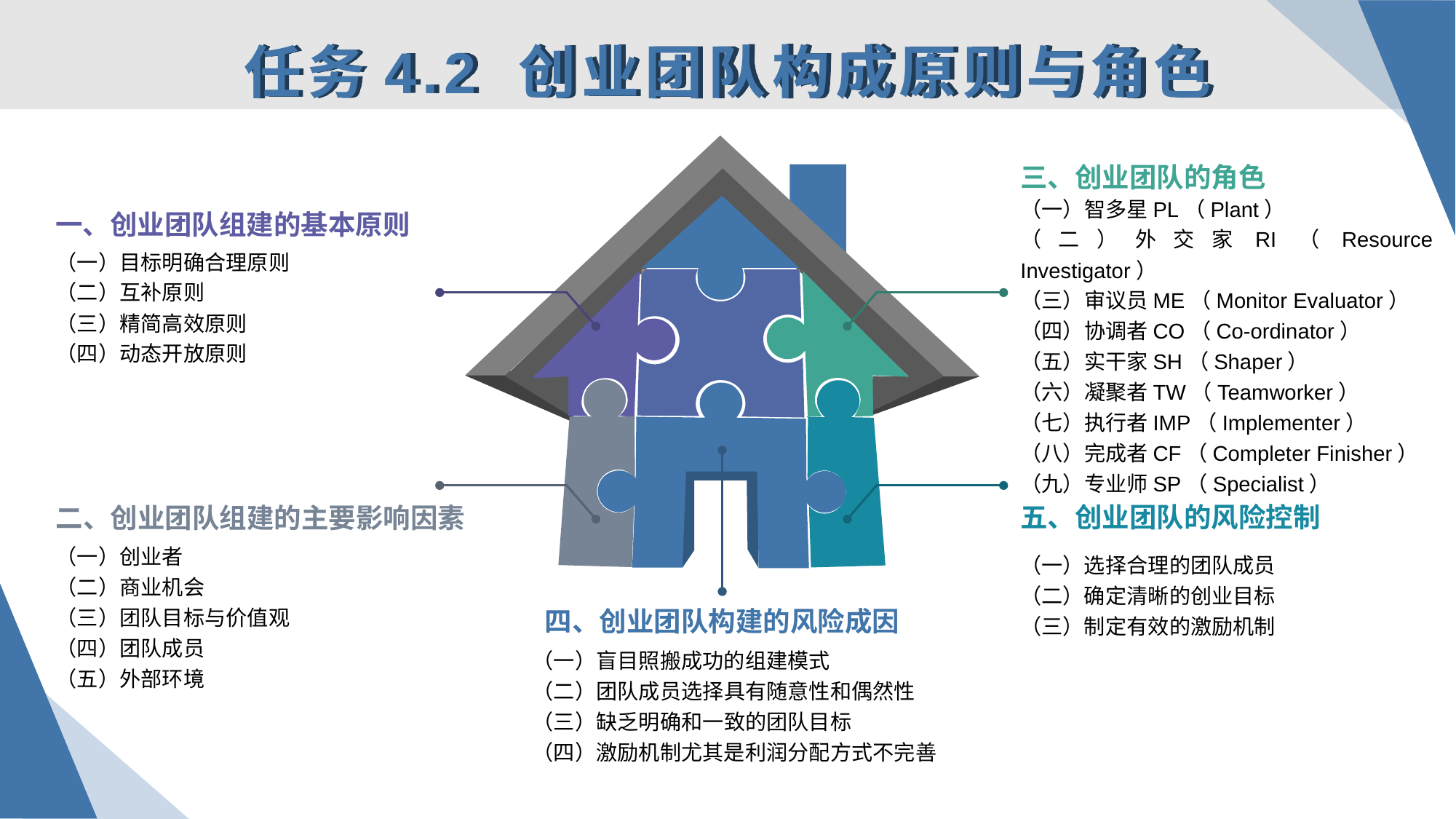

任务4.2 创业团队构成原则与角色

三、创业团队的角色

（一）智多星PL（Plant）
（二）外交家RI（Resource Investigator）
（三）审议员ME（Monitor Evaluator）
（四）协调者CO（Co-ordinator）
（五）实干家SH（Shaper）
（六）凝聚者TW（Teamworker）
（七）执行者IMP（Implementer）
（八）完成者CF（Completer Finisher）
（九）专业师SP（Specialist）

一、创业团队组建的基本原则
（一）目标明确合理原则
（二）互补原则
（三）精简高效原则
（四）动态开放原则

二、创业团队组建的主要影响因素
五、创业团队的风险控制
（一）创业者
（二）商业机会
（三）团队目标与价值观
（四）团队成员
（五）外部环境
（一）选择合理的团队成员
（二）确定清晰的创业目标
（三）制定有效的激励机制
四、创业团队构建的风险成因
（一）盲目照搬成功的组建模式
（二）团队成员选择具有随意性和偶然性
（三）缺乏明确和一致的团队目标
（四）激励机制尤其是利润分配方式不完善